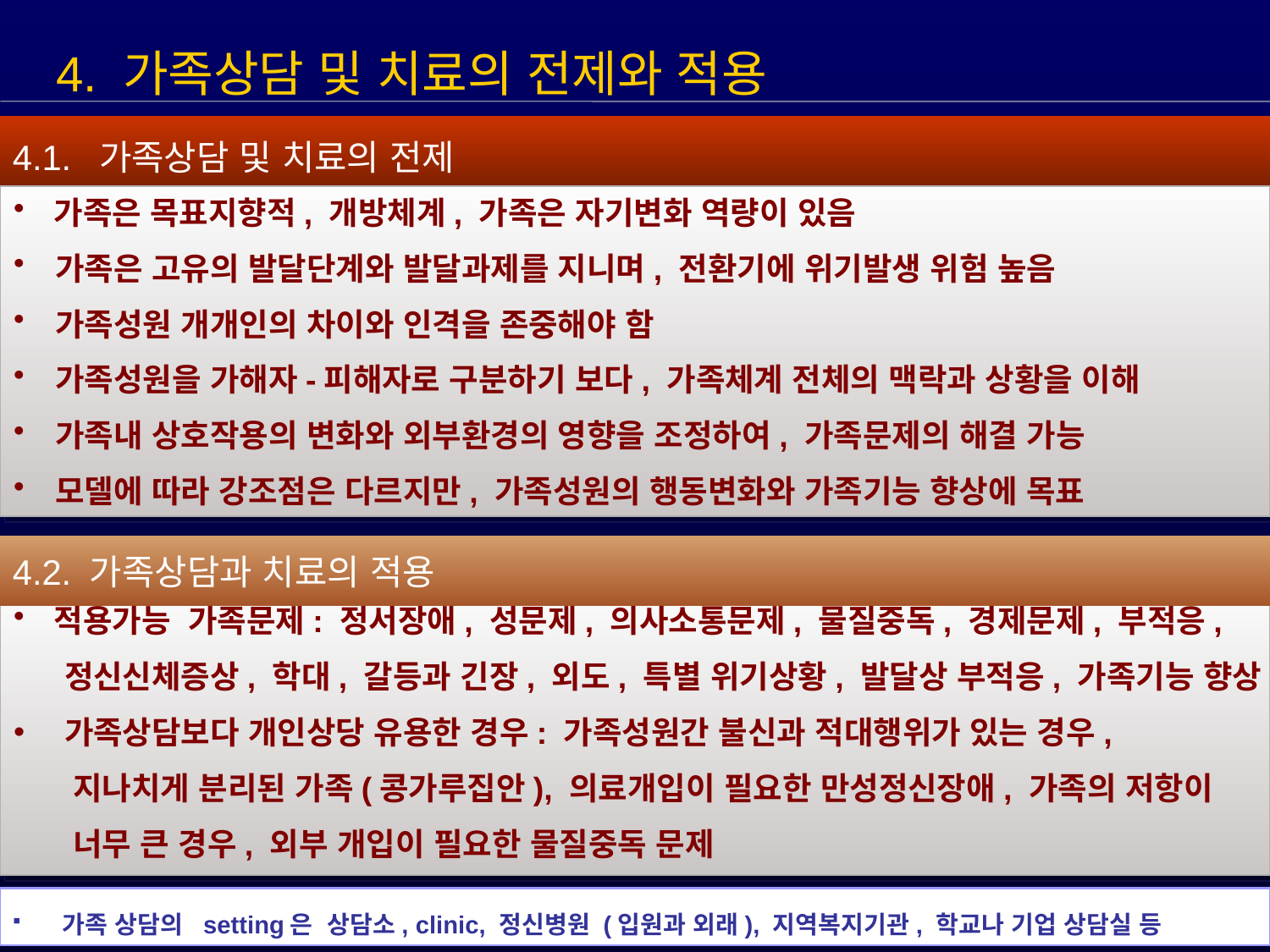

4. 가족상담 및 치료의 전제와 적용

4.1.  가족상담 및 치료의 전제
 가족은 목표지향적, 개방체계, 가족은 자기변화 역량이 있음
 가족은 고유의 발달단계와 발달과제를 지니며, 전환기에 위기발생 위험 높음
 가족성원 개개인의 차이와 인격을 존중해야 함
 가족성원을 가해자-피해자로 구분하기 보다, 가족체계 전체의 맥락과 상황을 이해
 가족내 상호작용의 변화와 외부환경의 영향을 조정하여, 가족문제의 해결 가능
 모델에 따라 강조점은 다르지만, 가족성원의 행동변화와 가족기능 향상에 목표
4.2. 가족상담과 치료의 적용
 적용가능  가족문제: 정서장애, 성문제, 의사소통문제, 물질중독, 경제문제, 부적응,
  정신신체증상, 학대, 갈등과 긴장, 외도, 특별 위기상황, 발달상 부적응, 가족기능 향상
  가족상담보다 개인상당 유용한 경우: 가족성원간 불신과 적대행위가 있는 경우,
   지나치게 분리된 가족(콩가루집안), 의료개입이 필요한 만성정신장애, 가족의 저항이
   너무 큰 경우, 외부 개입이 필요한 물질중독 문제
  가족 상담의  setting은  상담소, clinic, 정신병원 (입원과 외래), 지역복지기관, 학교나 기업 상담실 등